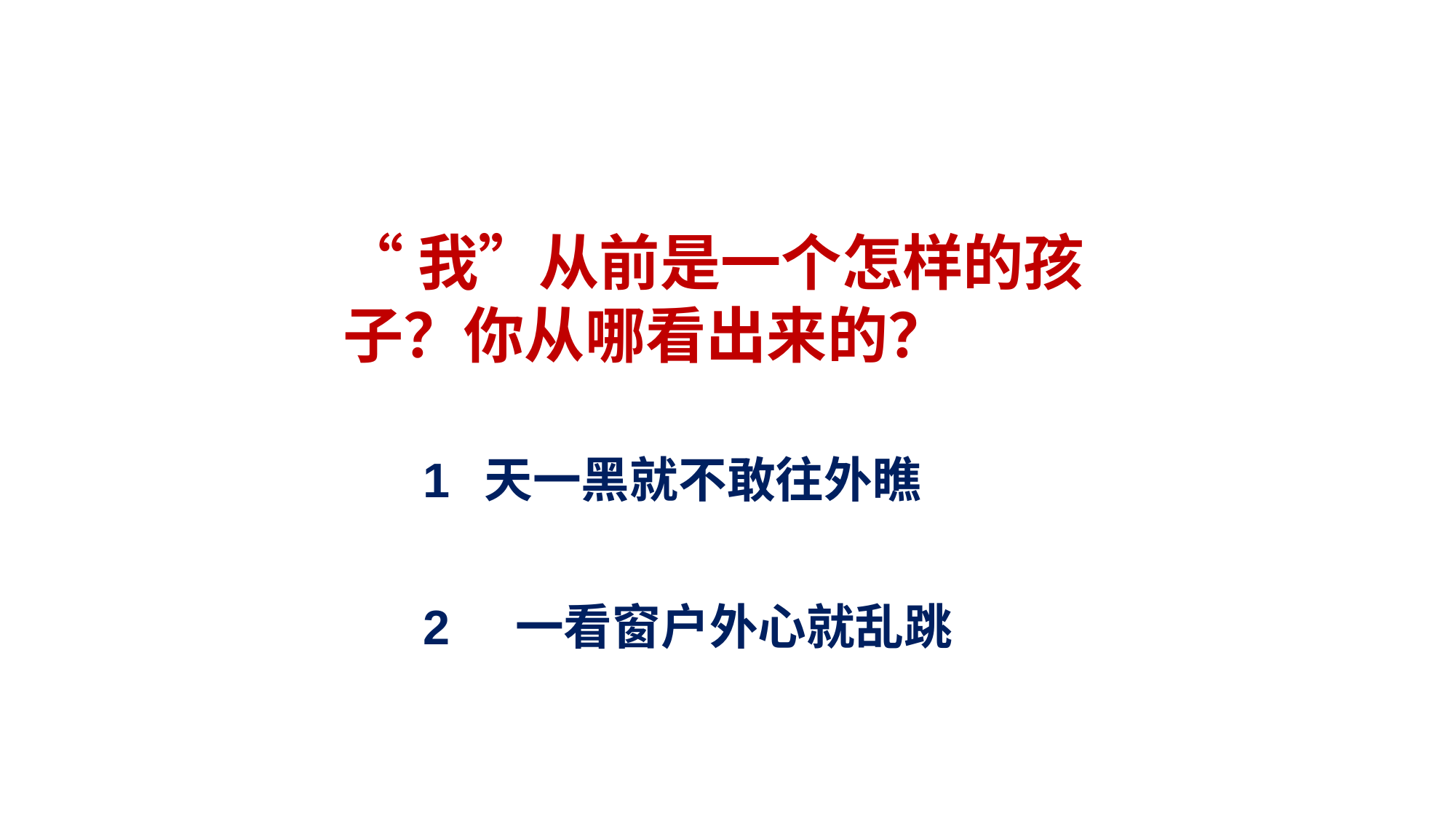

“我”从前是一个怎样的孩子？你从哪看出来的？
天一黑就不敢往外瞧
2    一看窗户外心就乱跳